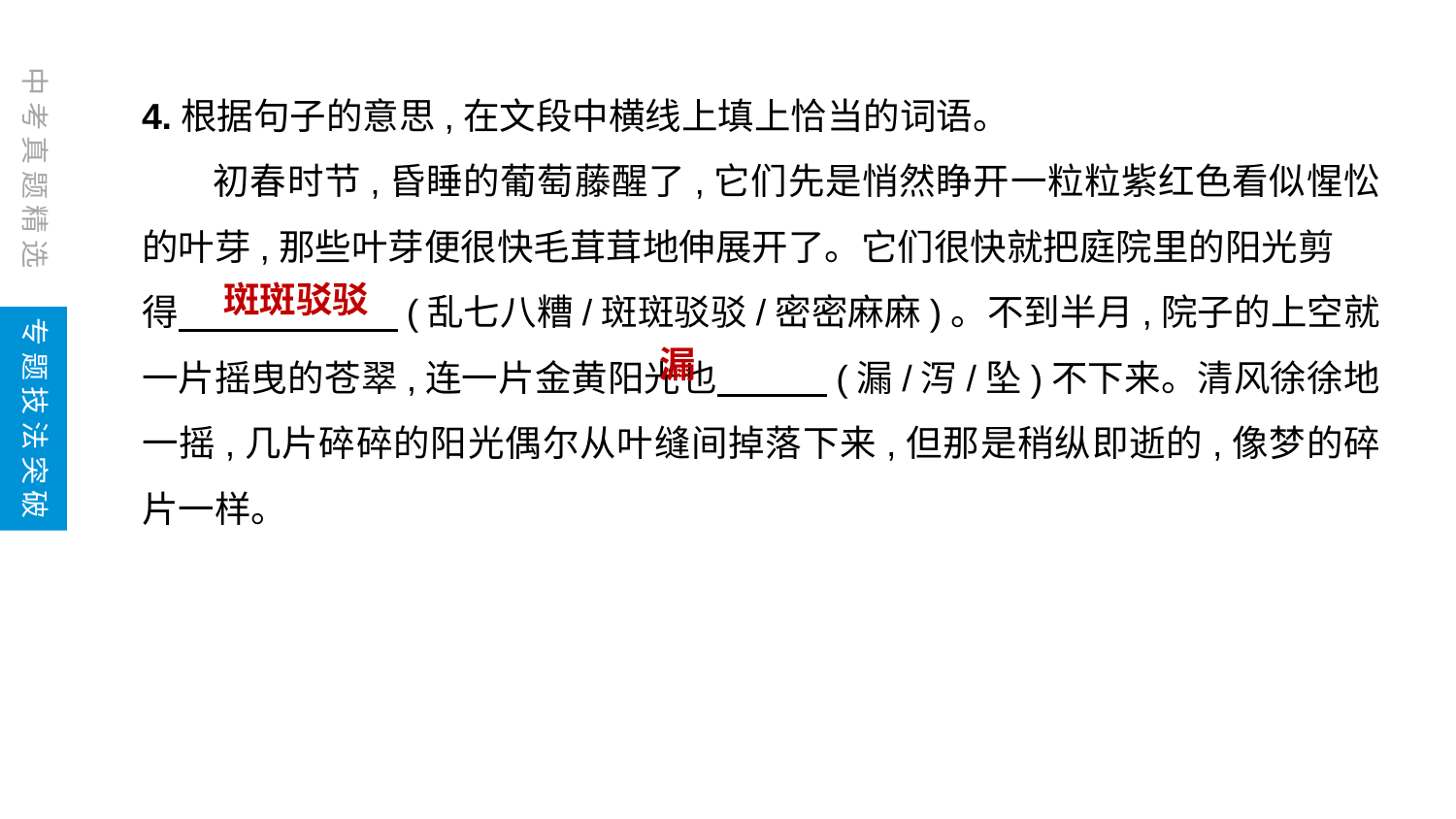

中考真题精选
4.根据句子的意思,在文段中横线上填上恰当的词语。
       初春时节,昏睡的葡萄藤醒了,它们先是悄然睁开一粒粒紫红色看似惺忪的叶芽,那些叶芽便很快毛茸茸地伸展开了。它们很快就把庭院里的阳光剪
得　　　　　　(乱七八糟/斑斑驳驳/密密麻麻)。不到半月,院子的上空就一片摇曳的苍翠,连一片金黄阳光也　　　(漏/泻/坠)不下来。清风徐徐地一摇,几片碎碎的阳光偶尔从叶缝间掉落下来,但那是稍纵即逝的,像梦的碎片一样。
斑斑驳驳

专题技法突破
漏